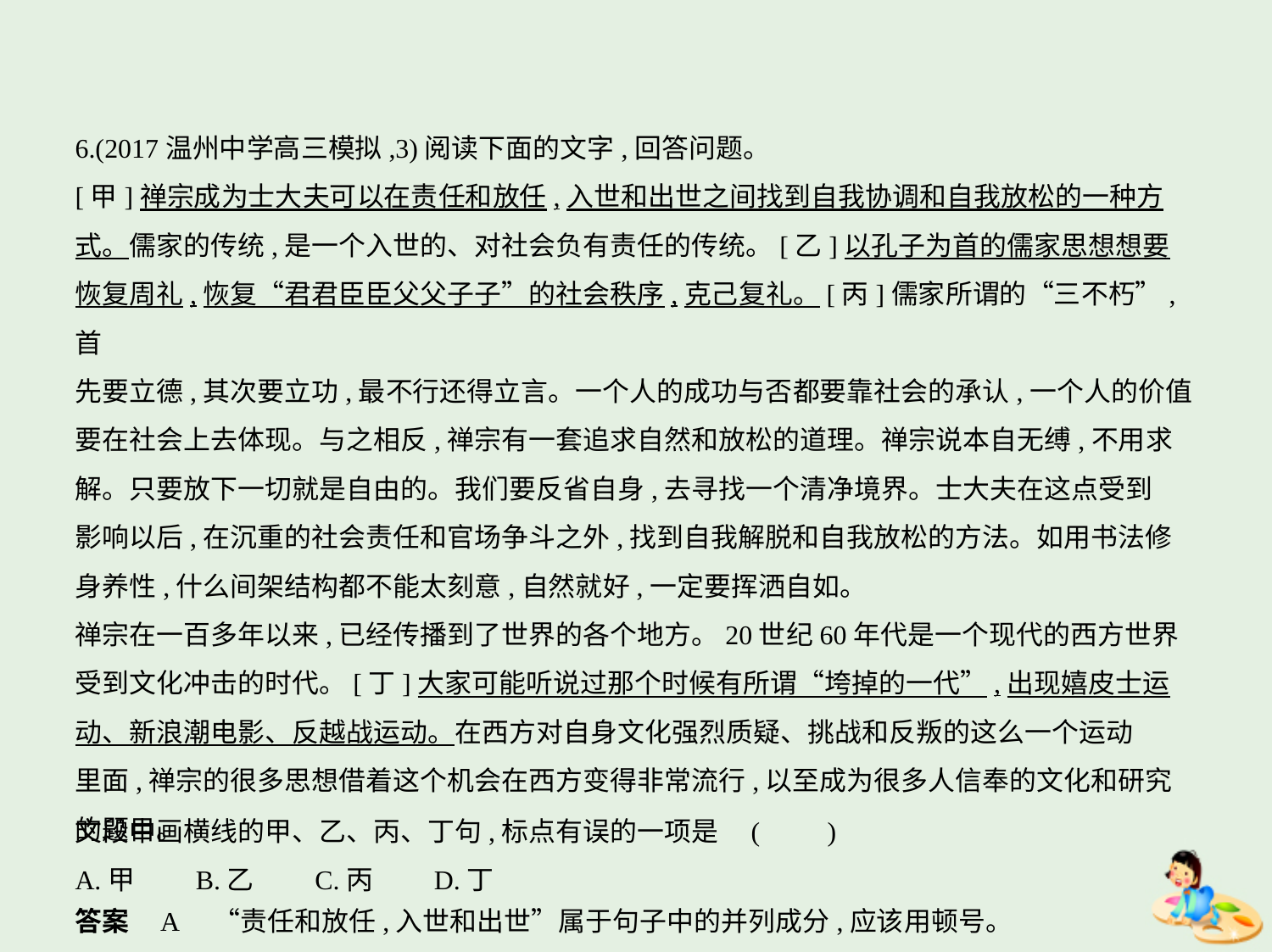

6.(2017温州中学高三模拟,3)阅读下面的文字,回答问题。
[甲]禅宗成为士大夫可以在责任和放任,入世和出世之间找到自我协调和自我放松的一种方
式。儒家的传统,是一个入世的、对社会负有责任的传统。[乙]以孔子为首的儒家思想想要
恢复周礼,恢复“君君臣臣父父子子”的社会秩序,克己复礼。[丙]儒家所谓的“三不朽”,首
先要立德,其次要立功,最不行还得立言。一个人的成功与否都要靠社会的承认,一个人的价值
要在社会上去体现。与之相反,禅宗有一套追求自然和放松的道理。禅宗说本自无缚,不用求
解。只要放下一切就是自由的。我们要反省自身,去寻找一个清净境界。士大夫在这点受到
影响以后,在沉重的社会责任和官场争斗之外,找到自我解脱和自我放松的方法。如用书法修
身养性,什么间架结构都不能太刻意,自然就好,一定要挥洒自如。
禅宗在一百多年以来,已经传播到了世界的各个地方。20世纪60年代是一个现代的西方世界
受到文化冲击的时代。[丁]大家可能听说过那个时候有所谓“垮掉的一代”,出现嬉皮士运
动、新浪潮电影、反越战运动。在西方对自身文化强烈质疑、挑战和反叛的这么一个运动
里面,禅宗的很多思想借着这个机会在西方变得非常流行,以至成为很多人信奉的文化和研究
的题目。
文段中画横线的甲、乙、丙、丁句,标点有误的一项是 (　　)
A.甲　　B.乙　　C.丙　　D.丁
答案    A　“责任和放任,入世和出世”属于句子中的并列成分,应该用顿号。